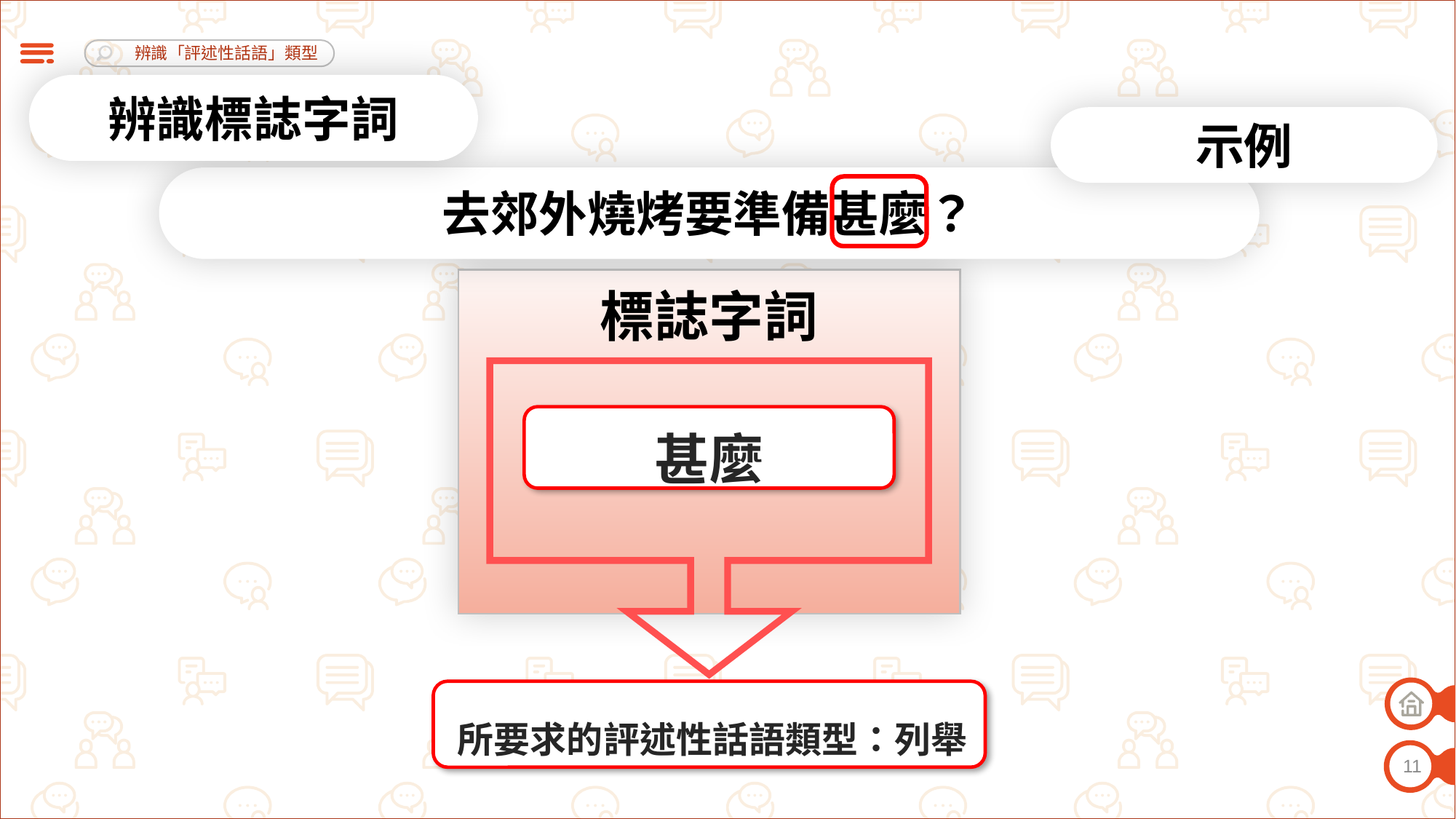

辨識標誌字詞
示例

去郊外燒烤要準備甚麼？

標誌字詞

甚麼

所要求的評述性話語類型：列舉
11